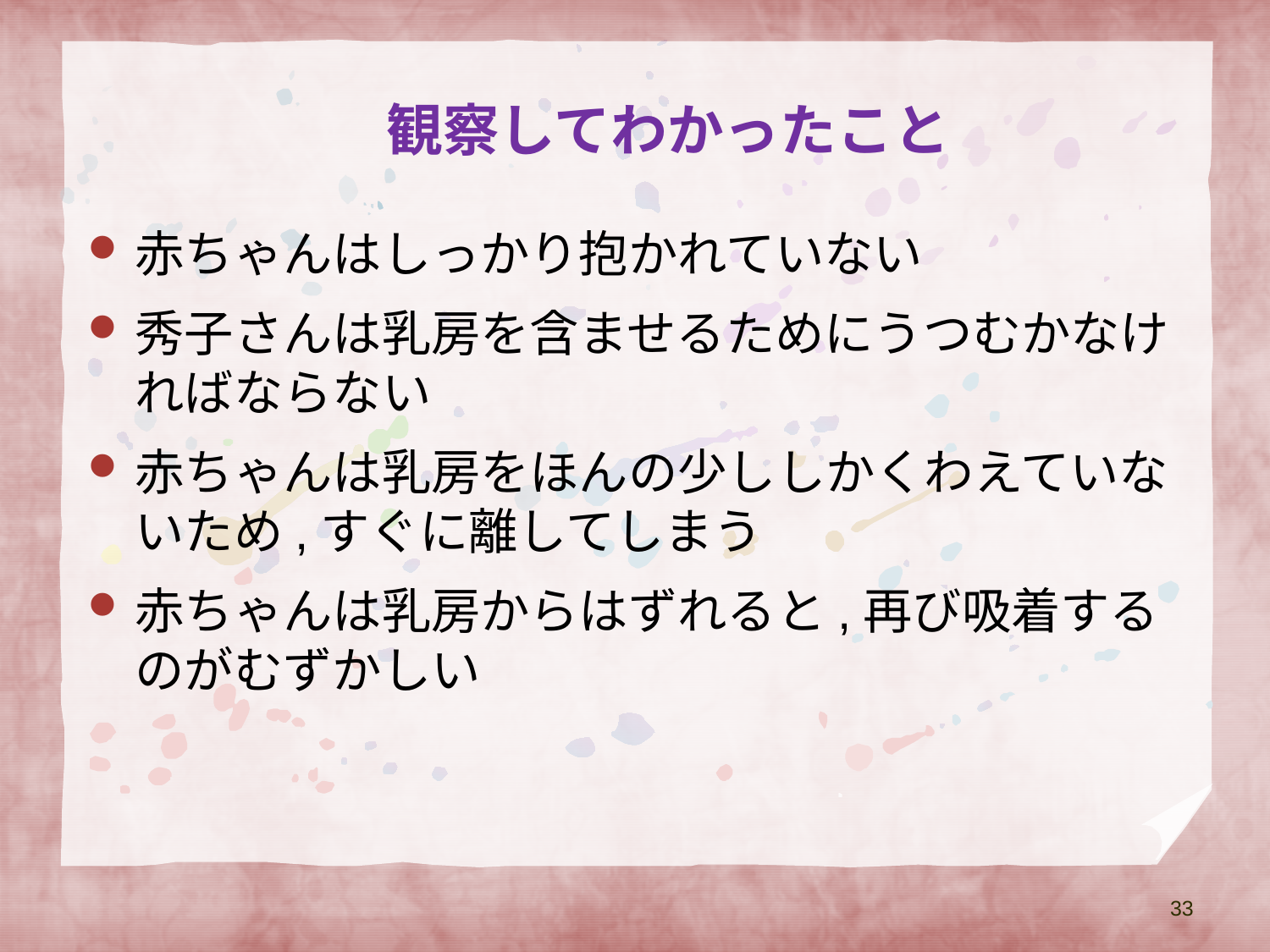

# 観察してわかったこと
赤ちゃんはしっかり抱かれていない
秀子さんは乳房を含ませるためにうつむかなければならない
赤ちゃんは乳房をほんの少ししかくわえていないため,すぐに離してしまう
赤ちゃんは乳房からはずれると,再び吸着するのがむずかしい
33